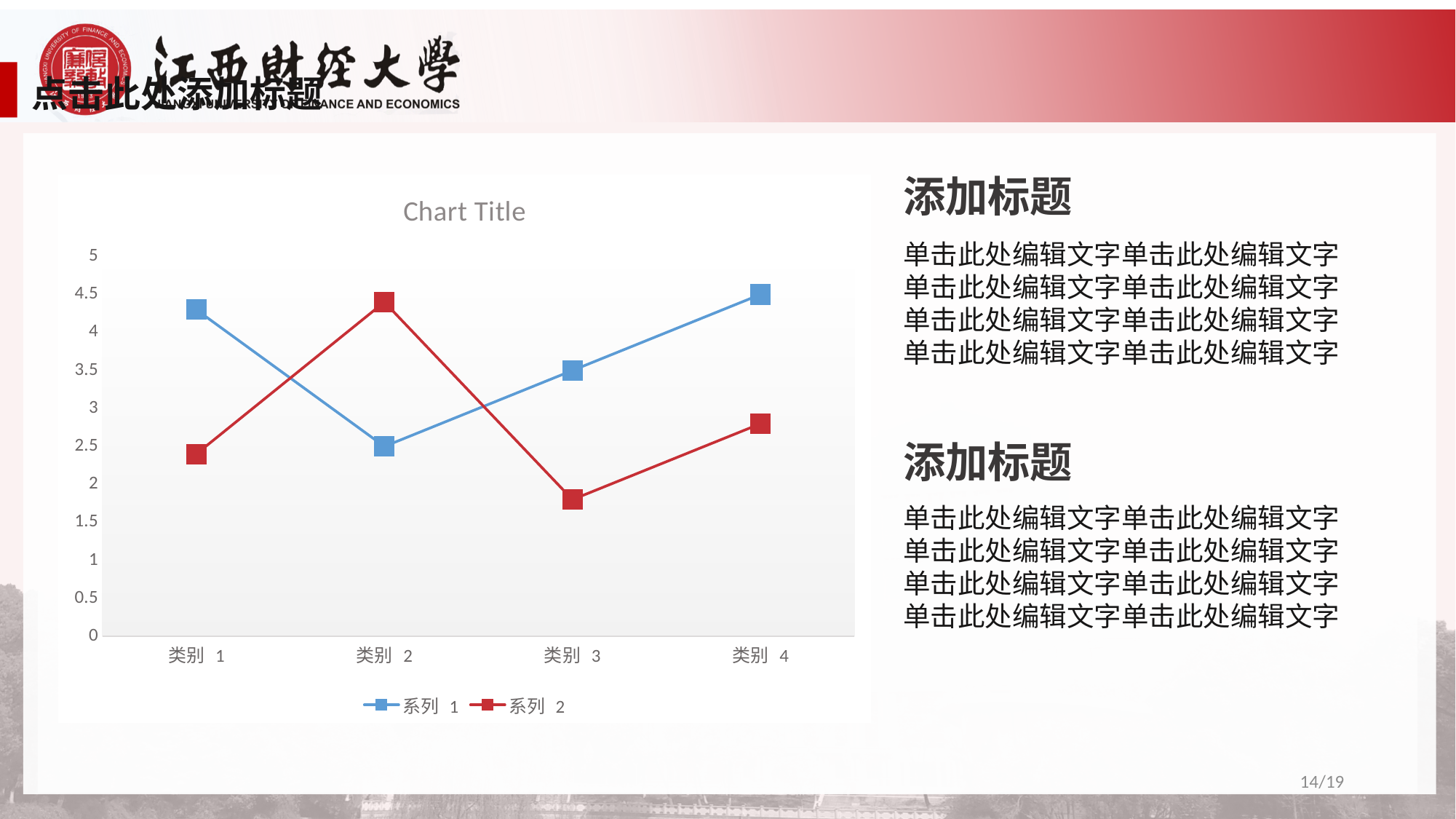

点击此处添加标题
添加标题
单击此处编辑文字单击此处编辑文字
单击此处编辑文字单击此处编辑文字单击此处编辑文字单击此处编辑文字
单击此处编辑文字单击此处编辑文字

### Chart:

| Category | 系列 1 | 系列 2 | 列1 |
|---|---|---|---|
| 类别 1 | 4.3 | 2.4 | None |
| 类别 2 | 2.5 | 4.4 | None |
| 类别 3 | 3.5 | 1.8 | None |
| 类别 4 | 4.5 | 2.8 | None |
添加标题
单击此处编辑文字单击此处编辑文字
单击此处编辑文字单击此处编辑文字单击此处编辑文字单击此处编辑文字
单击此处编辑文字单击此处编辑文字
14/19